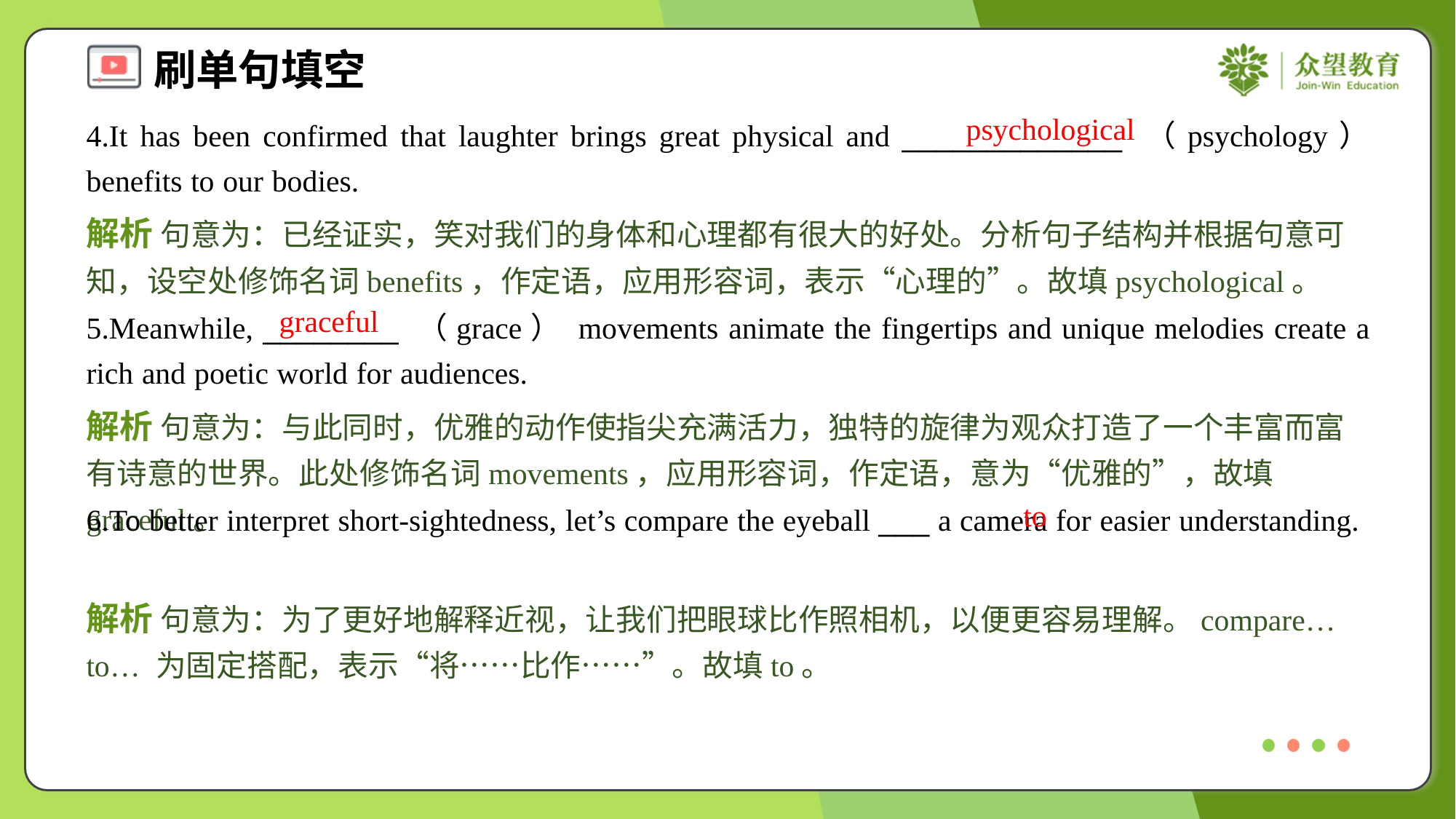

psychological
4.It has been confirmed that laughter brings great physical and _____________ （psychology） benefits to our bodies.
解析 句意为：已经证实，笑对我们的身体和心理都有很大的好处。分析句子结构并根据句意可知，设空处修饰名词benefits，作定语，应用形容词，表示“心理的”。故填psychological。
graceful
5.Meanwhile, ________ （grace） movements animate the fingertips and unique melodies create a rich and poetic world for audiences.
解析 句意为：与此同时，优雅的动作使指尖充满活力，独特的旋律为观众打造了一个丰富而富有诗意的世界。此处修饰名词movements，应用形容词，作定语，意为“优雅的”，故填graceful。
to
6.To better interpret short-sightedness, let’s compare the eyeball ___ a camera for easier understanding.
解析 句意为：为了更好地解释近视，让我们把眼球比作照相机，以便更容易理解。compare… to… 为固定搭配，表示“将……比作……”。故填to。